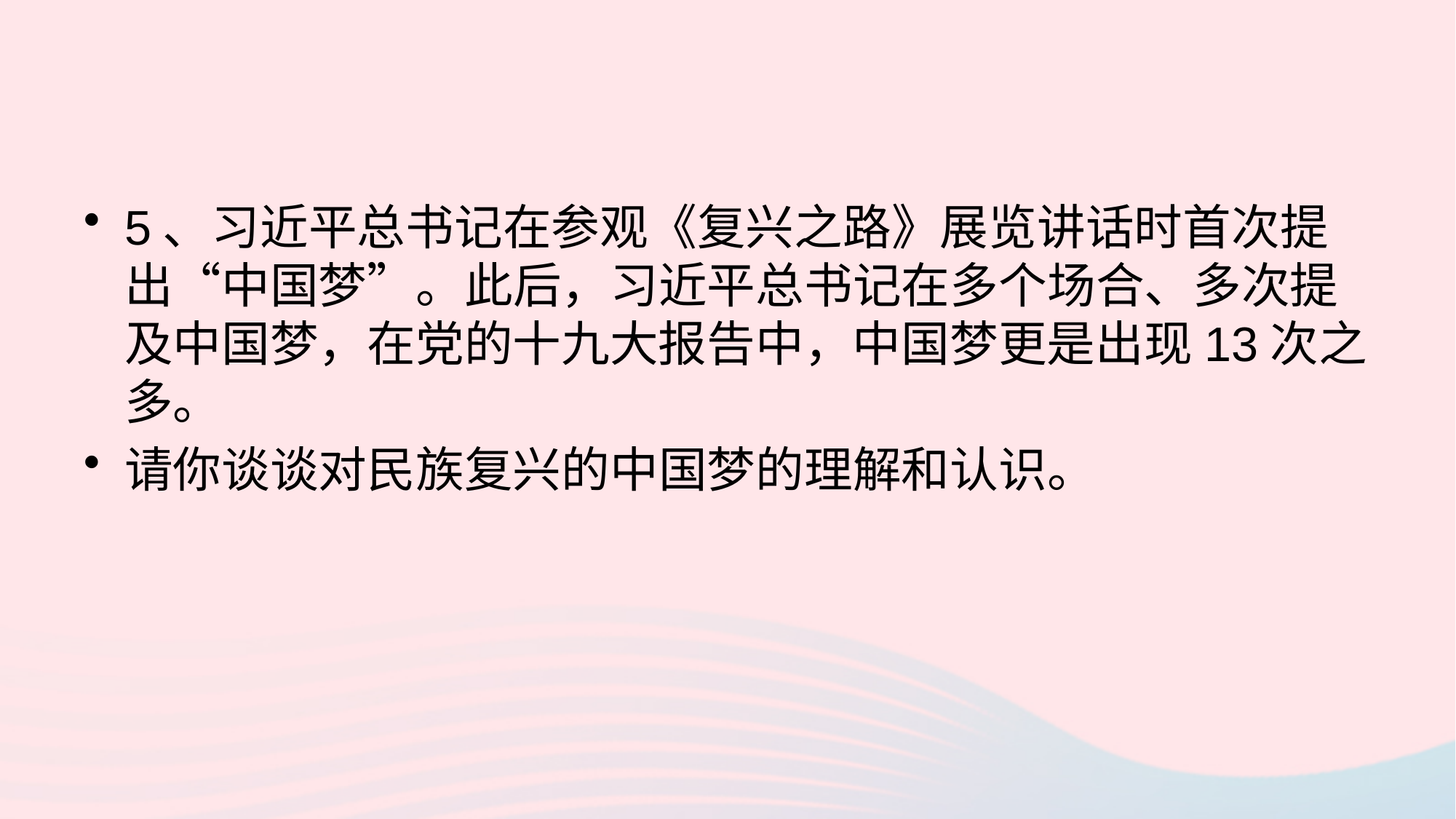

5、习近平总书记在参观《复兴之路》展览讲话时首次提出“中国梦”。此后，习近平总书记在多个场合、多次提及中国梦，在党的十九大报告中，中国梦更是出现13次之多。
请你谈谈对民族复兴的中国梦的理解和认识。